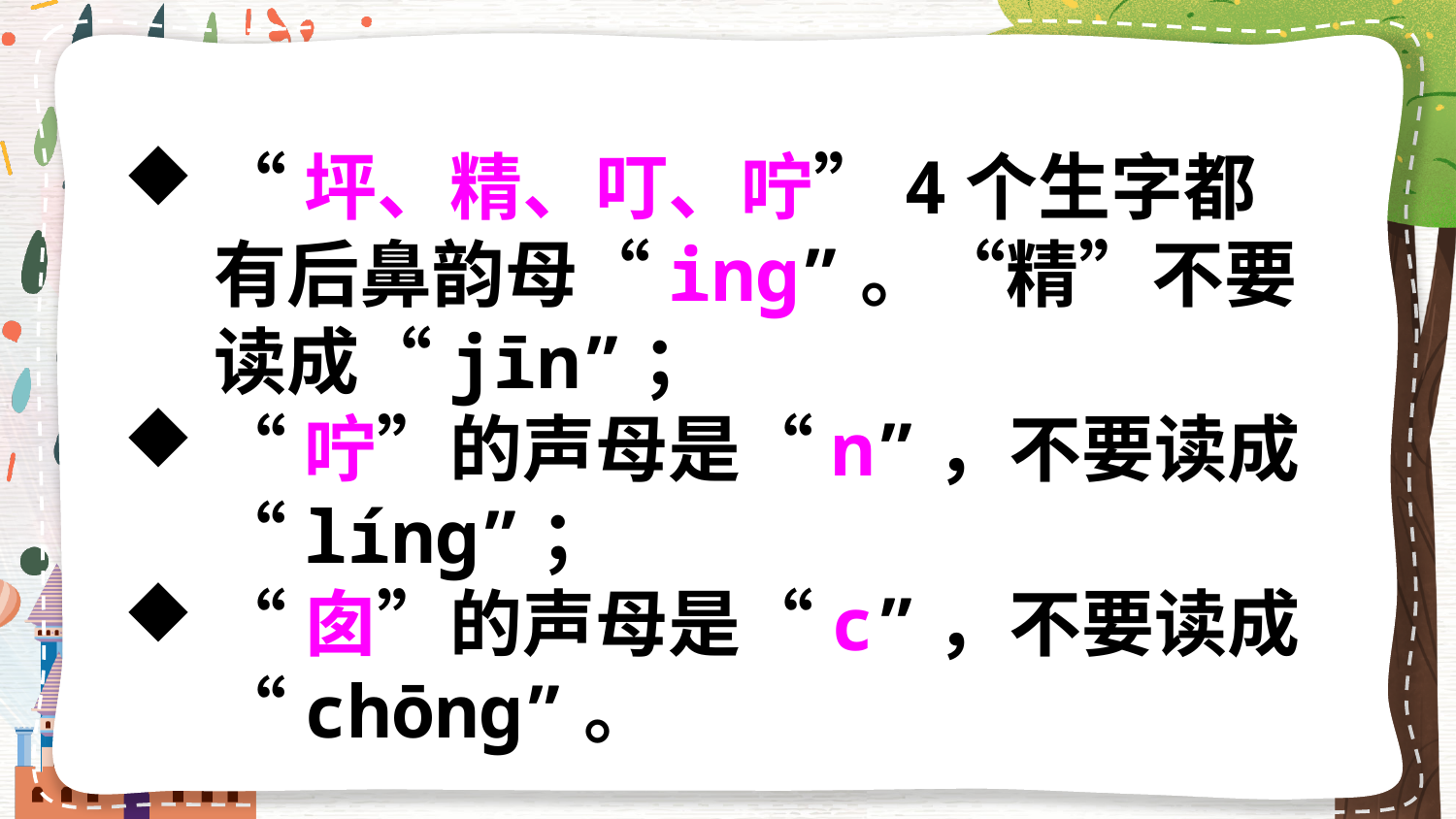

“坪、精、叮、咛”4个生字都有后鼻韵母“inɡ”。“精”不要读成“jīn”；
“咛”的声母是“n”，不要读成“línɡ”；
“囱”的声母是“c”，不要读成“chōnɡ”。